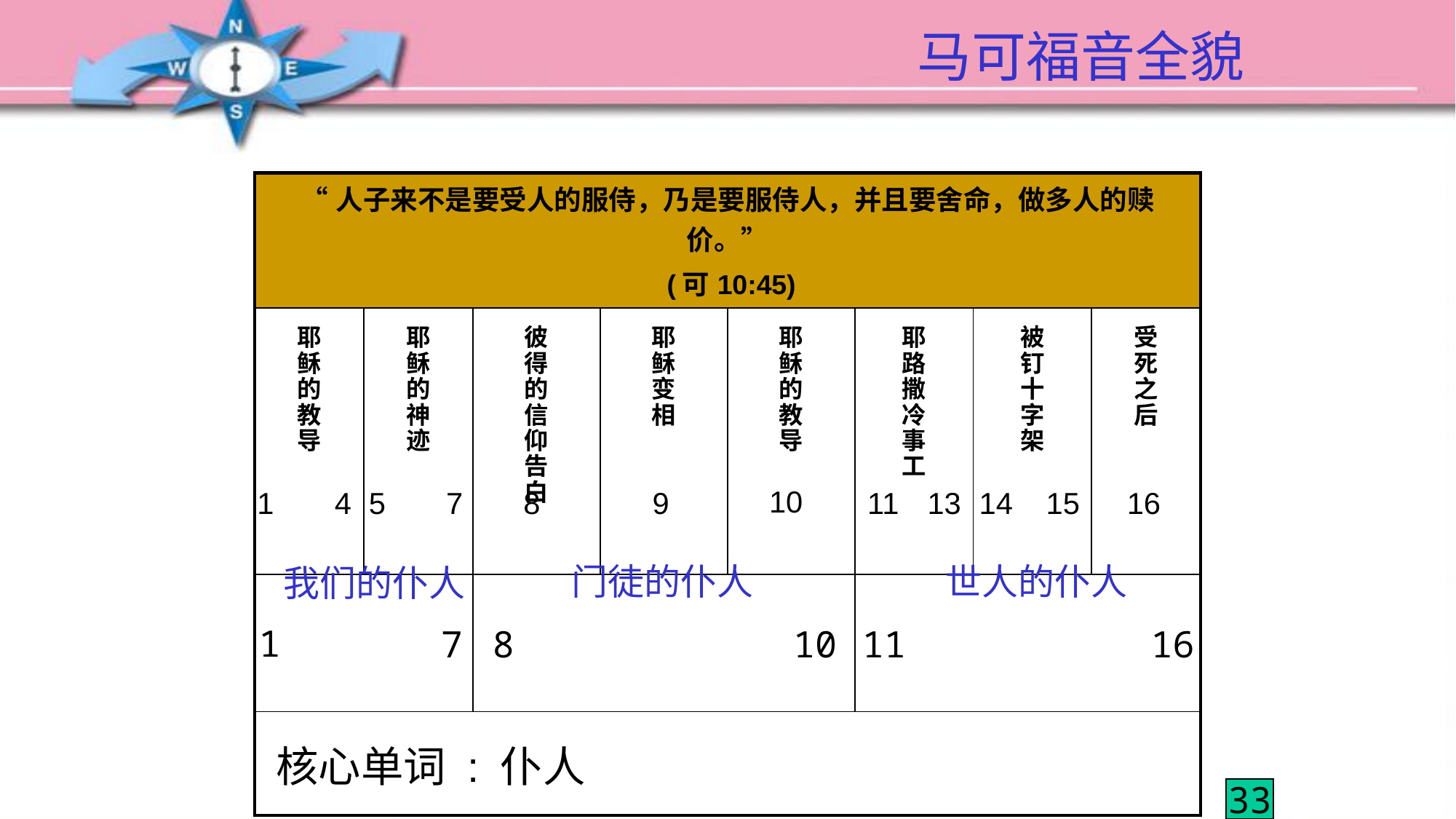

# 马可福音全貌
| “人子来不是要受人的服侍，乃是要服侍人，并且要舍命，做多人的赎价。” (可10:45) | “人子来不是要受人的服侍，乃是要服侍人，并且要舍命，做多人的赎价。” (可10:45) | “人子来不是要受人的服侍，乃是要服侍人，并且要舍命，做多人的赎价。” (可10:45) | “人子来不是要受人的服侍，乃是要服侍人，并且要舍命，做多人的赎价。” (可10:45) | “人子来不是要受人的服侍，乃是要服侍人，并且要舍命，做多人的赎价。” (可10:45) | “人子来不是要受人的服侍，乃是要服侍人，并且要舍命，做多人的赎价。” (可10:45) | “人子来不是要受人的服侍，乃是要服侍人，并且要舍命，做多人的赎价。” (可10:45) | “人子来不是要受人的服侍，乃是要服侍人，并且要舍命，做多人的赎价。” (可10:45) |
| --- | --- | --- | --- | --- | --- | --- | --- |
| 耶 稣 的 教 导 | 耶 稣 的 神 迹 | 彼 得 的 信 仰 告 白 | 耶 稣 变 相 | 耶 稣 的 教 导 | 耶 路 撒 冷 事 工 | 被 钉 十 字 架 | 受 死 之 后 |
|  |  |  |  |  |  |  |  |
| 核心单词 : 仆人 | 核心单词 : 仆人 | 核心单词 : 仆人 | 核心单词 : 仆人 | 核心单词 : 仆人 | 核心单词 : 仆人 | 核心单词 : 仆人 | 核心单词 : 仆人 |
10
1
4
5
7
8
9
11
13
14
15
16
门徒的仆人
世人的仆人
我们的仆人
1
7
8
10
11
16

33